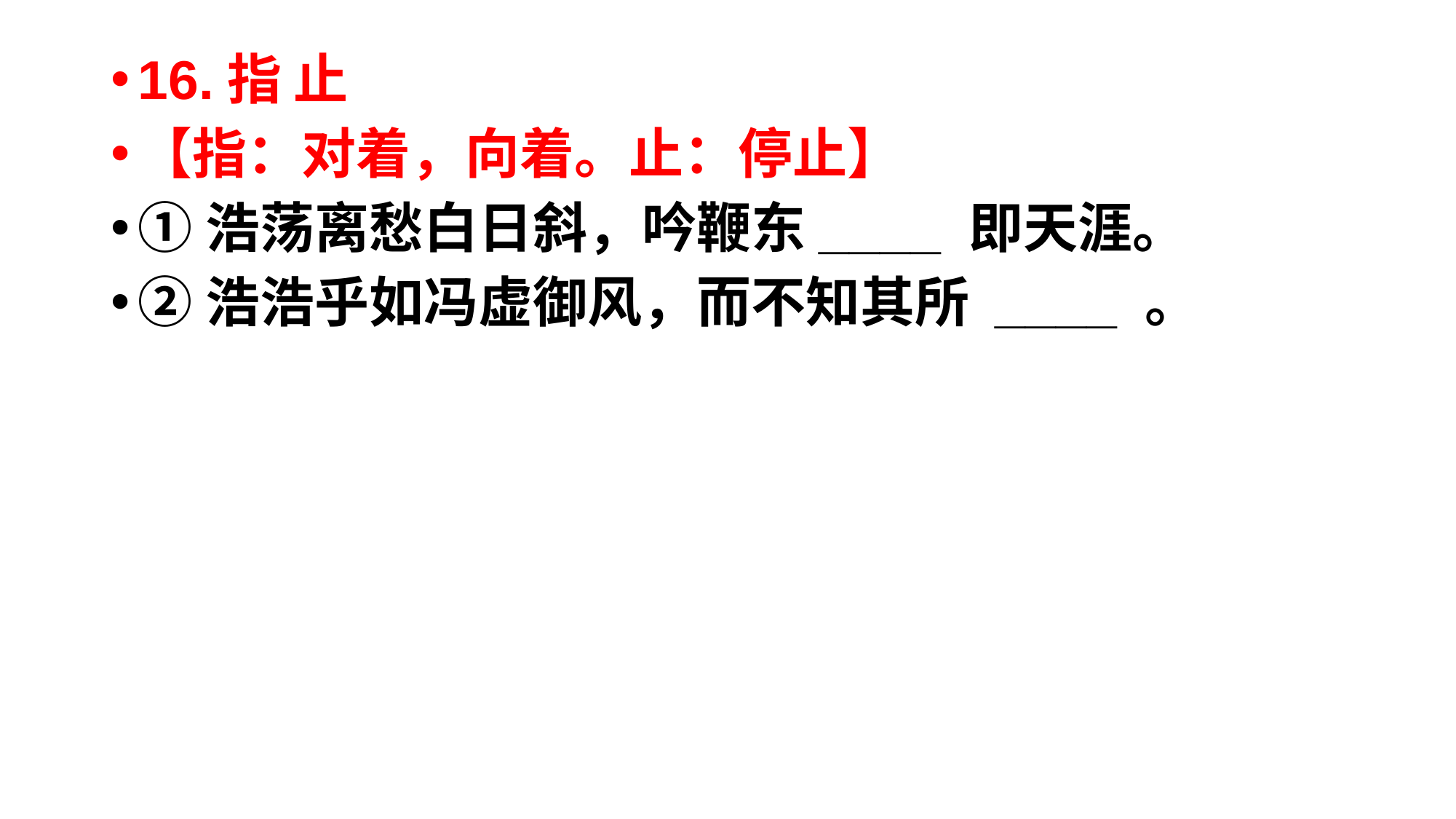

16.指 止
【指：对着，向着。止：停止】
①浩荡离愁白日斜，吟鞭东____ 即天涯。
②浩浩乎如冯虚御风，而不知其所 ____ 。